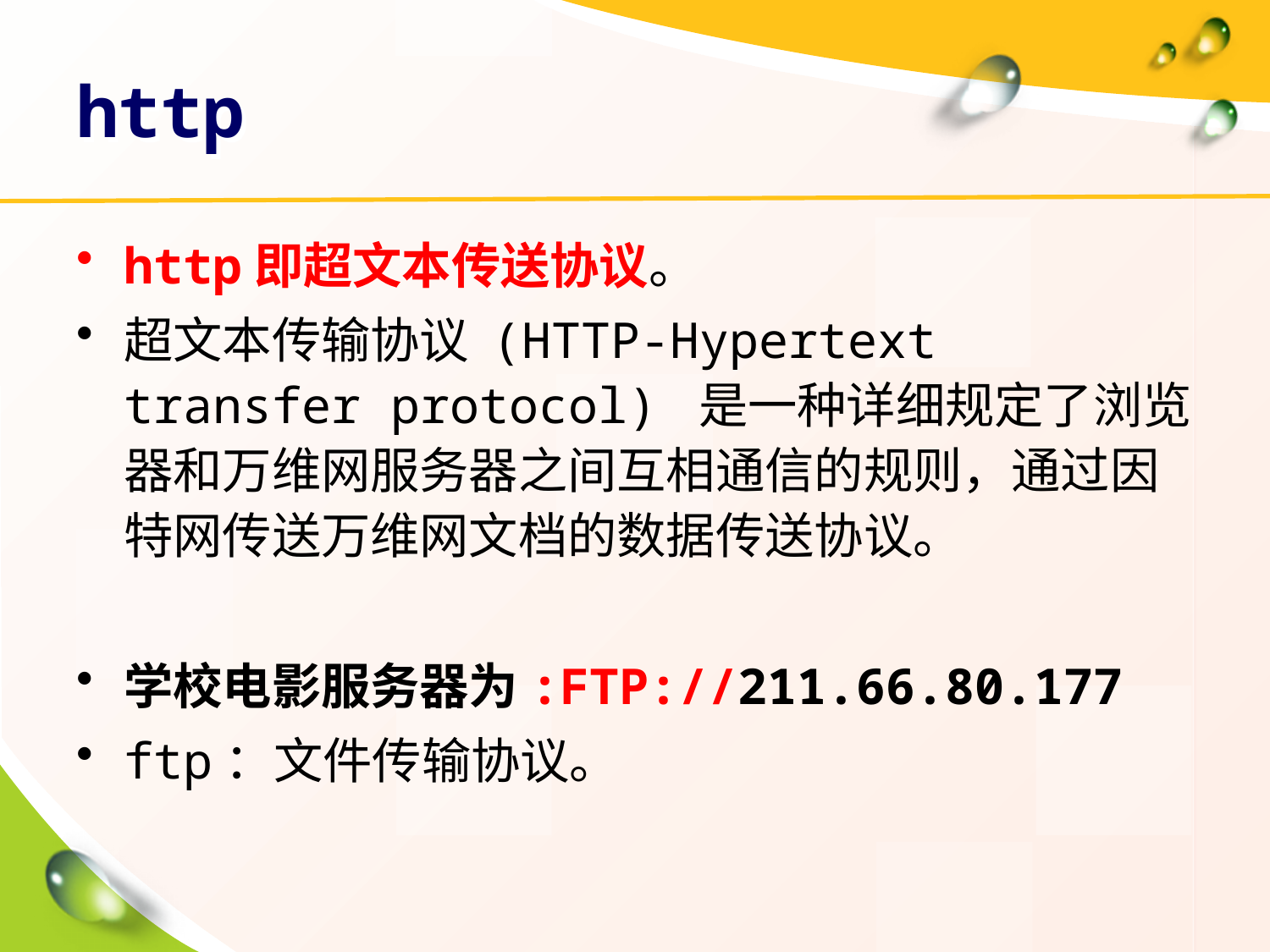

# http
http即超文本传送协议。
超文本传输协议 (HTTP-Hypertext transfer protocol) 是一种详细规定了浏览器和万维网服务器之间互相通信的规则，通过因特网传送万维网文档的数据传送协议。

学校电影服务器为:FTP://211.66.80.177
ftp：文件传输协议。